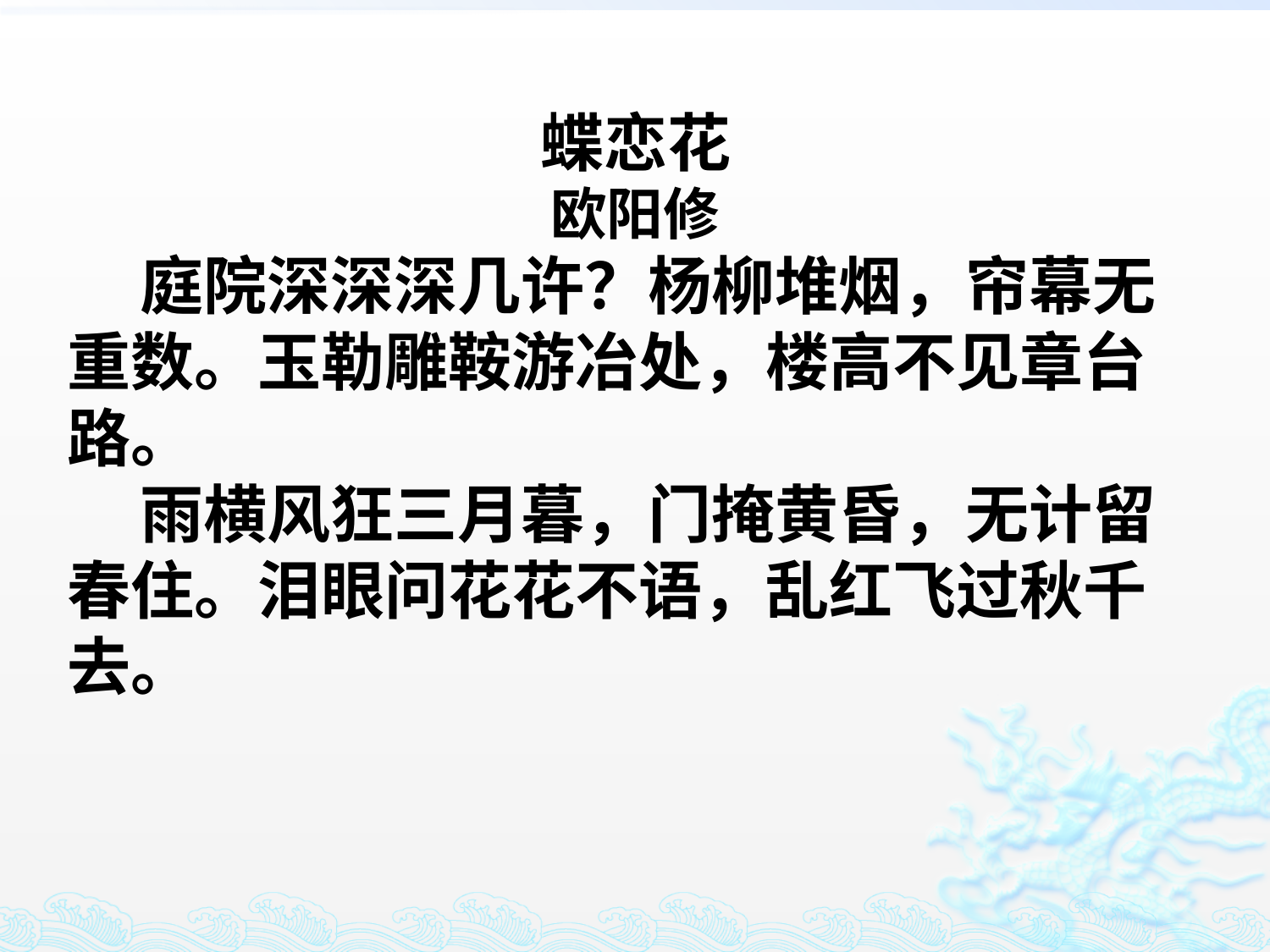

蝶恋花
欧阳修
    庭院深深深几许？杨柳堆烟，帘幕无重数。玉勒雕鞍游冶处，楼高不见章台路。
    雨横风狂三月暮，门掩黄昏，无计留春住。泪眼问花花不语，乱红飞过秋千去。